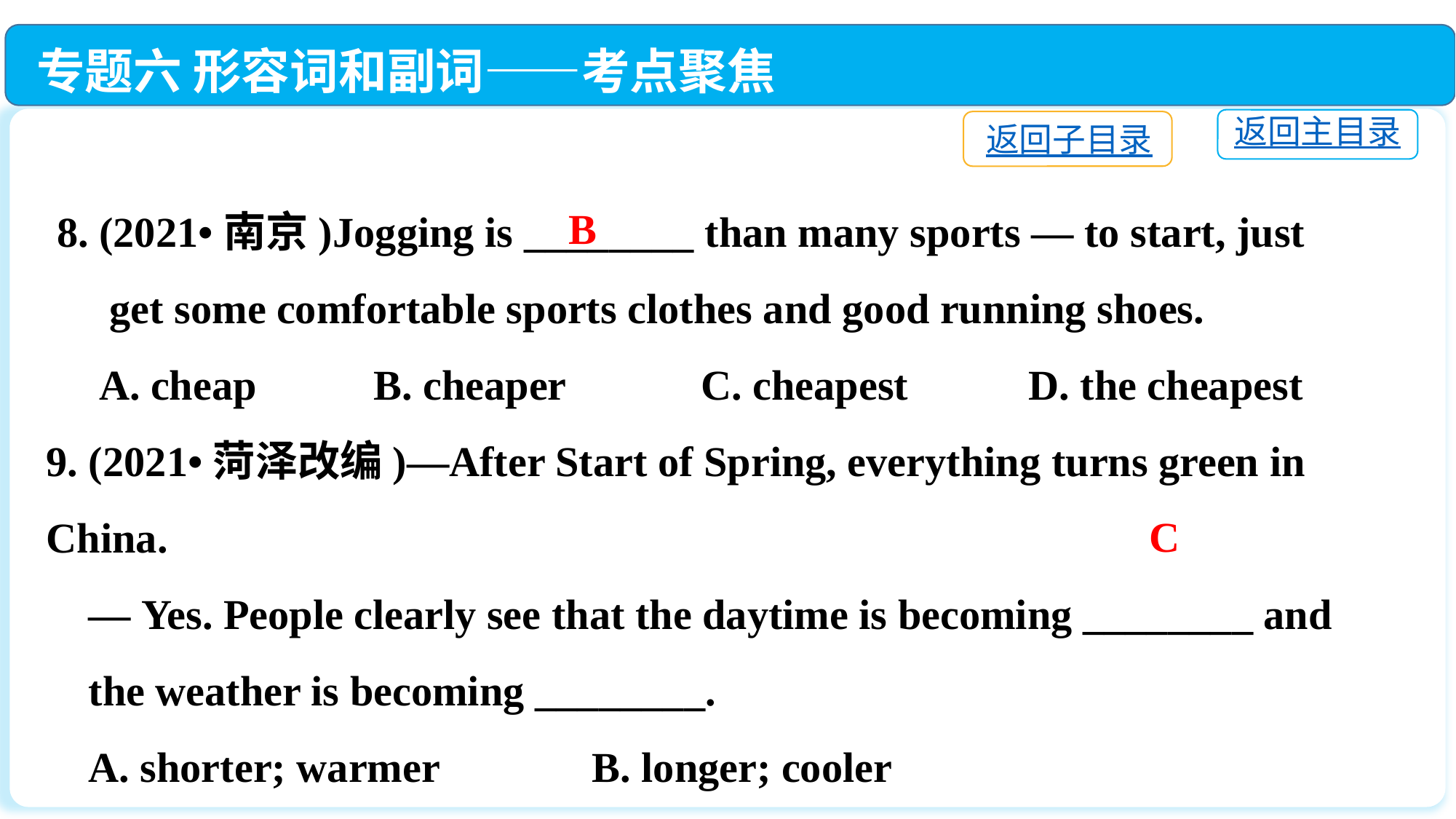

专题六 形容词和副词——考点聚焦

返回主目录

返回子目录
 8. (2021•南京)Jogging is ________ than many sports — to start, just
      get some comfortable sports clothes and good running shoes.
     A. cheap		B. cheaper		C. cheapest		D. the cheapest
9. (2021•菏泽改编)—After Start of Spring, everything turns green in China.
    — Yes. People clearly see that the daytime is becoming ________ and
    the weather is becoming ________.
    A. shorter; warmer　　 	B. longer; cooler
    C. longer; warmer　　 	D. shorter; cooler
B
C